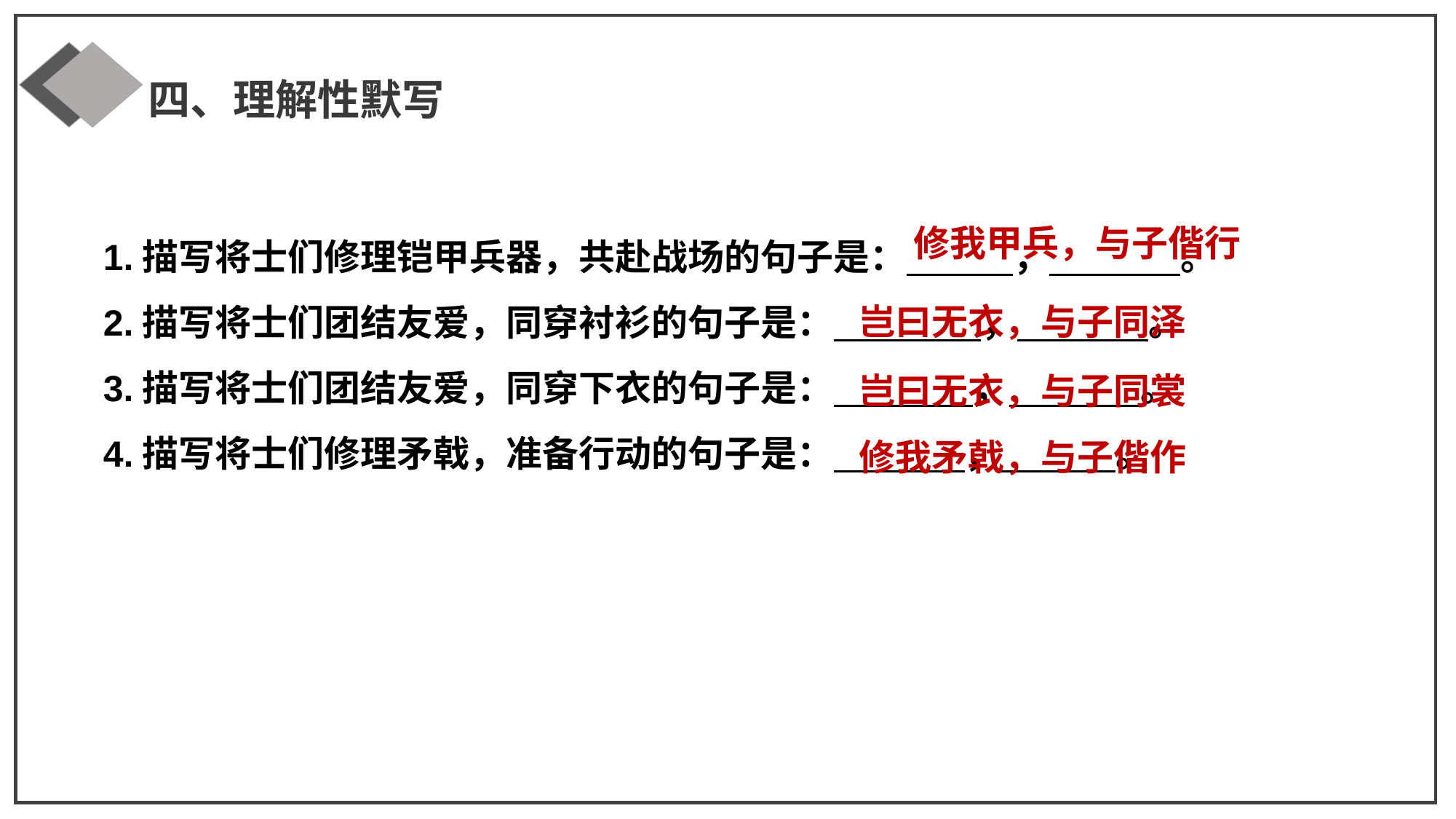

四、理解性默写
1.描写将士们修理铠甲兵器，共赴战场的句子是：             ，                。
2.描写将士们团结友爱，同穿衬衫的句子是：                  ，                。
3.描写将士们团结友爱，同穿下衣的句子是：                 ，                。
4.描写将士们修理矛戟，准备行动的句子是：                ，              。

修我甲兵，与子偕行
岂曰无衣，与子同泽
岂曰无衣，与子同裳
修我矛戟，与子偕作